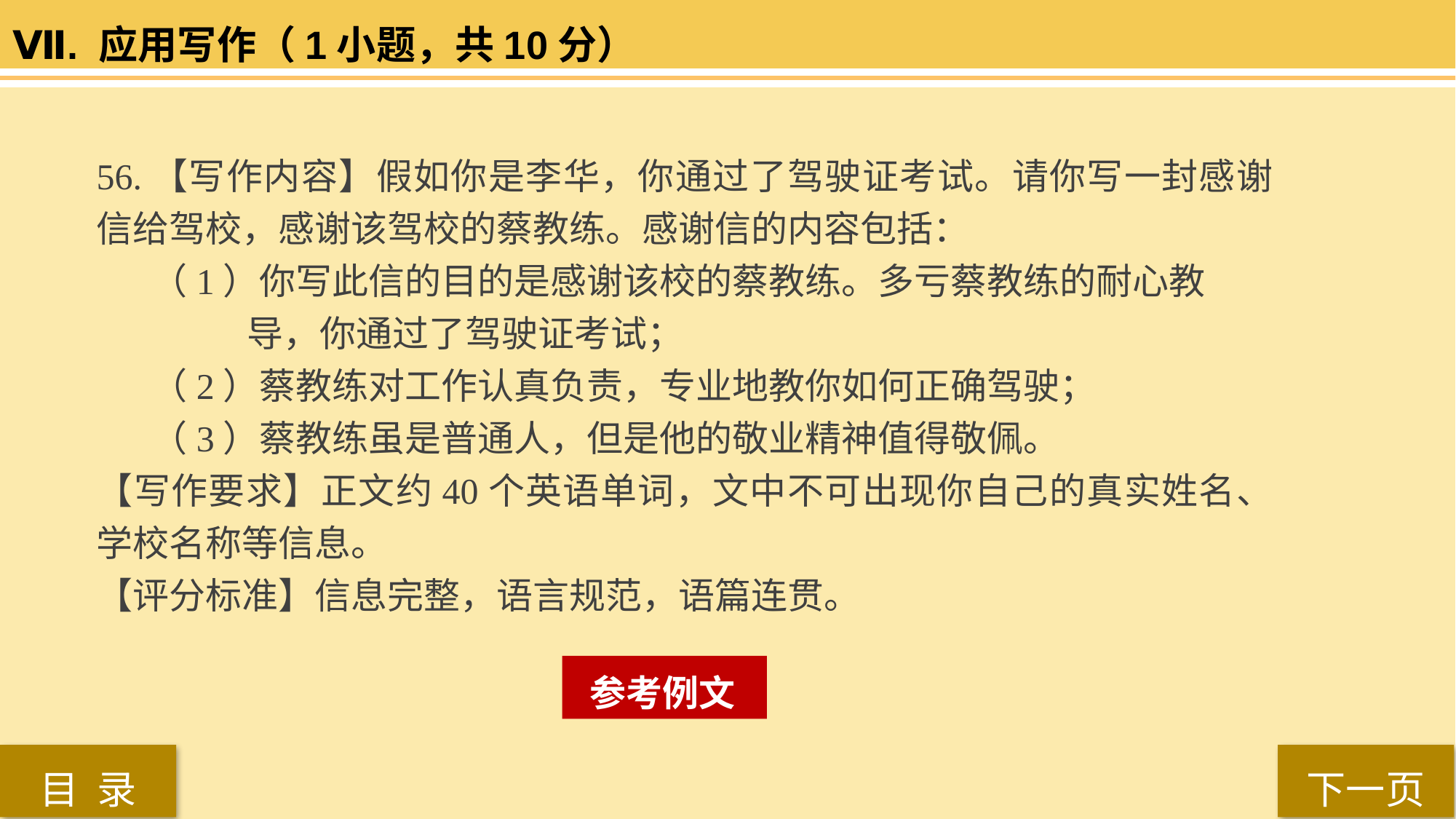

Ⅶ. 应用写作（1小题，共10分）
56.【写作内容】假如你是李华，你通过了驾驶证考试。请你写一封感谢信给驾校，感谢该驾校的蔡教练。感谢信的内容包括：
（1）你写此信的目的是感谢该校的蔡教练。多亏蔡教练的耐心教
 	    导，你通过了驾驶证考试；
（2）蔡教练对工作认真负责，专业地教你如何正确驾驶；
（3）蔡教练虽是普通人，但是他的敬业精神值得敬佩。
【写作要求】正文约40个英语单词，文中不可出现你自己的真实姓名、学校名称等信息。
【评分标准】信息完整，语言规范，语篇连贯。
 参考例文